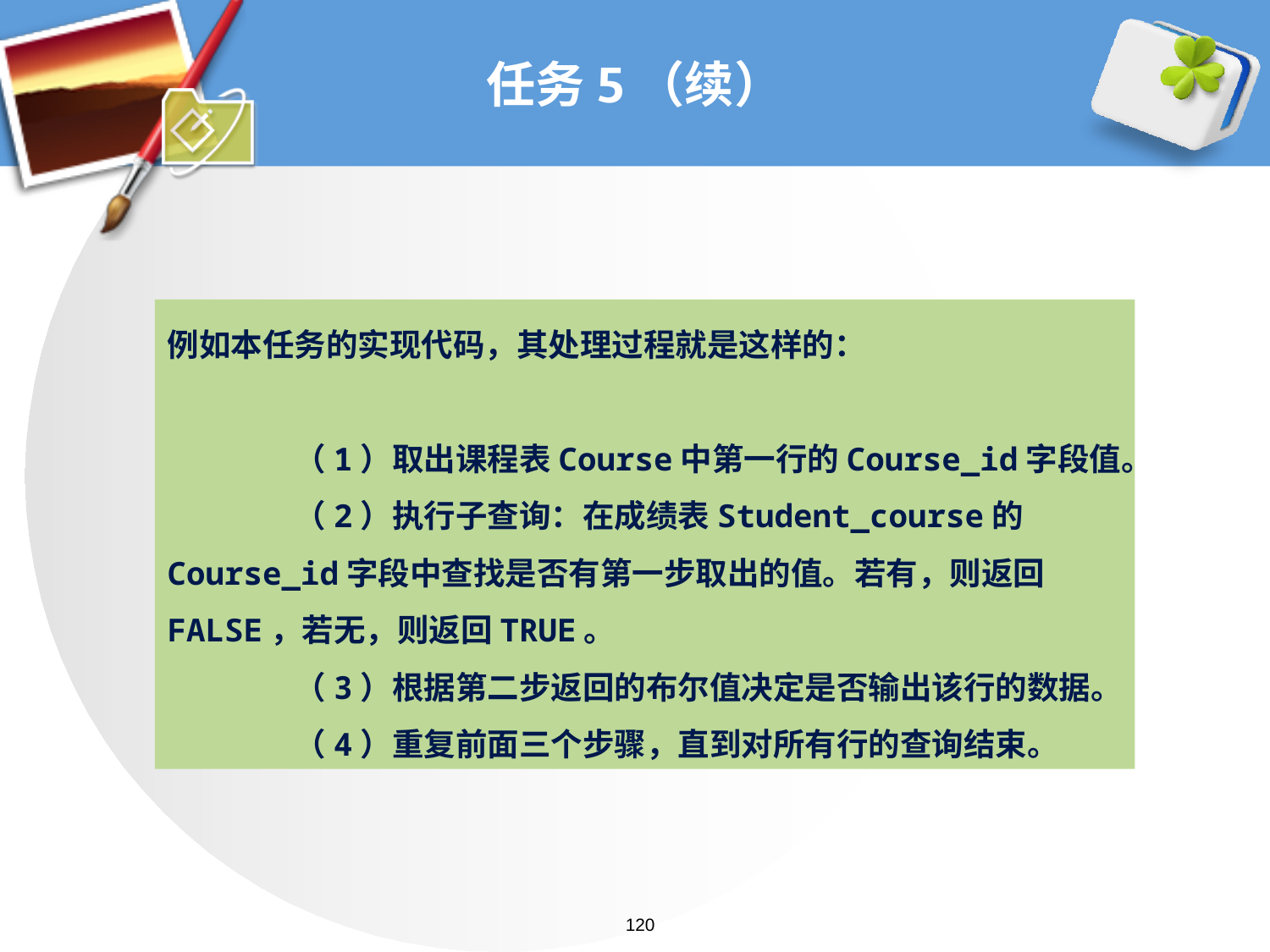

# 任务5（续）
例如本任务的实现代码，其处理过程就是这样的：

	（1）取出课程表Course中第一行的Course_id字段值。
	（2）执行子查询：在成绩表Student_course的Course_id字段中查找是否有第一步取出的值。若有，则返回FALSE，若无，则返回TRUE。
	（3）根据第二步返回的布尔值决定是否输出该行的数据。
	（4）重复前面三个步骤，直到对所有行的查询结束。
120